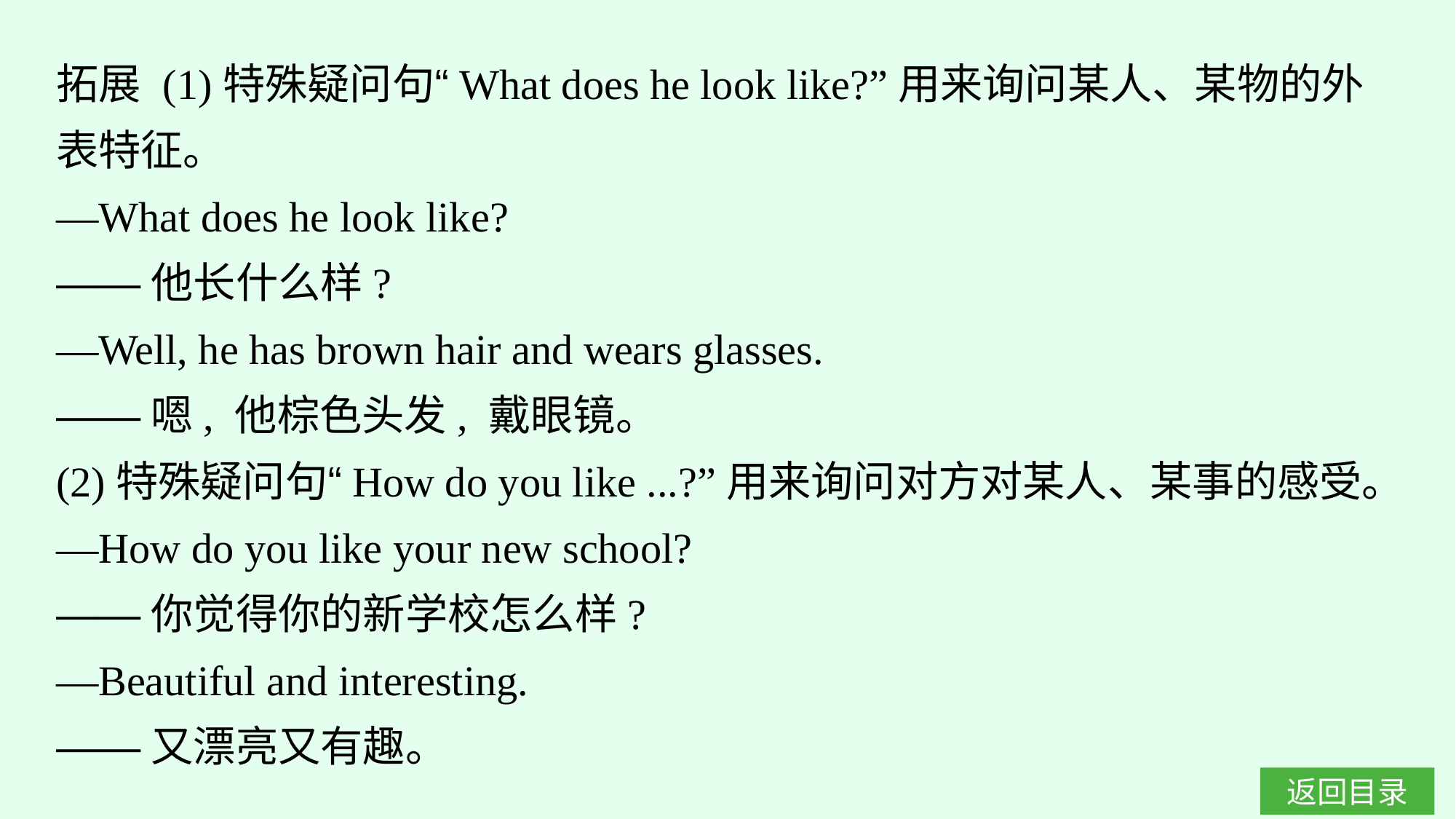

拓展 (1)特殊疑问句“What does he look like?”用来询问某人、某物的外表特征。
—What does he look like?
——他长什么样?
—Well, he has brown hair and wears glasses.
——嗯, 他棕色头发, 戴眼镜。
(2)特殊疑问句“How do you like ...?”用来询问对方对某人、某事的感受。
—How do you like your new school?
——你觉得你的新学校怎么样?
—Beautiful and interesting.
——又漂亮又有趣。